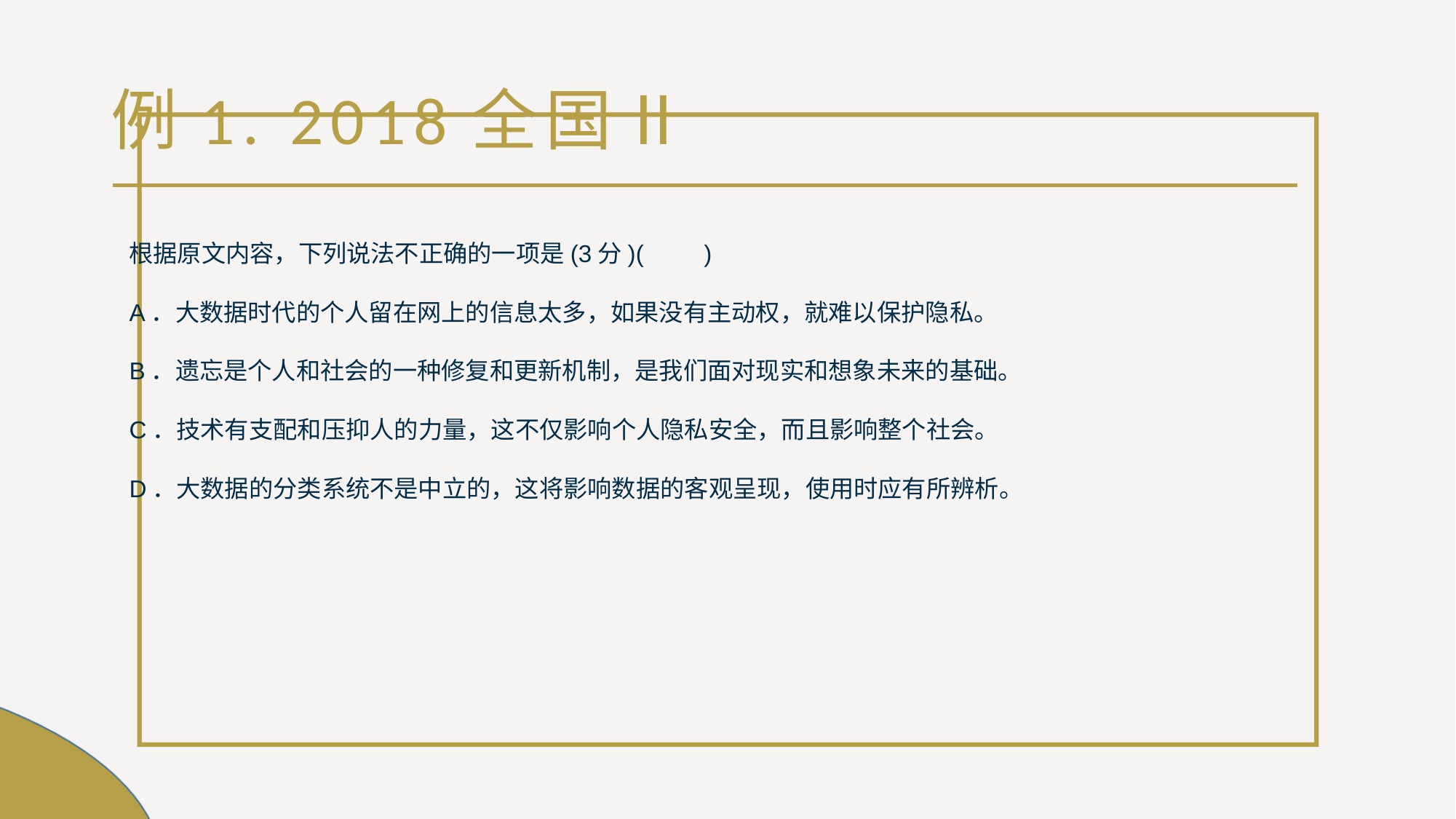

# 例1. 2018全国Ⅱ
根据原文内容，下列说法不正确的一项是(3分)(　　)
A．大数据时代的个人留在网上的信息太多，如果没有主动权，就难以保护隐私。
B．遗忘是个人和社会的一种修复和更新机制，是我们面对现实和想象未来的基础。
C．技术有支配和压抑人的力量，这不仅影响个人隐私安全，而且影响整个社会。
D．大数据的分类系统不是中立的，这将影响数据的客观呈现，使用时应有所辨析。